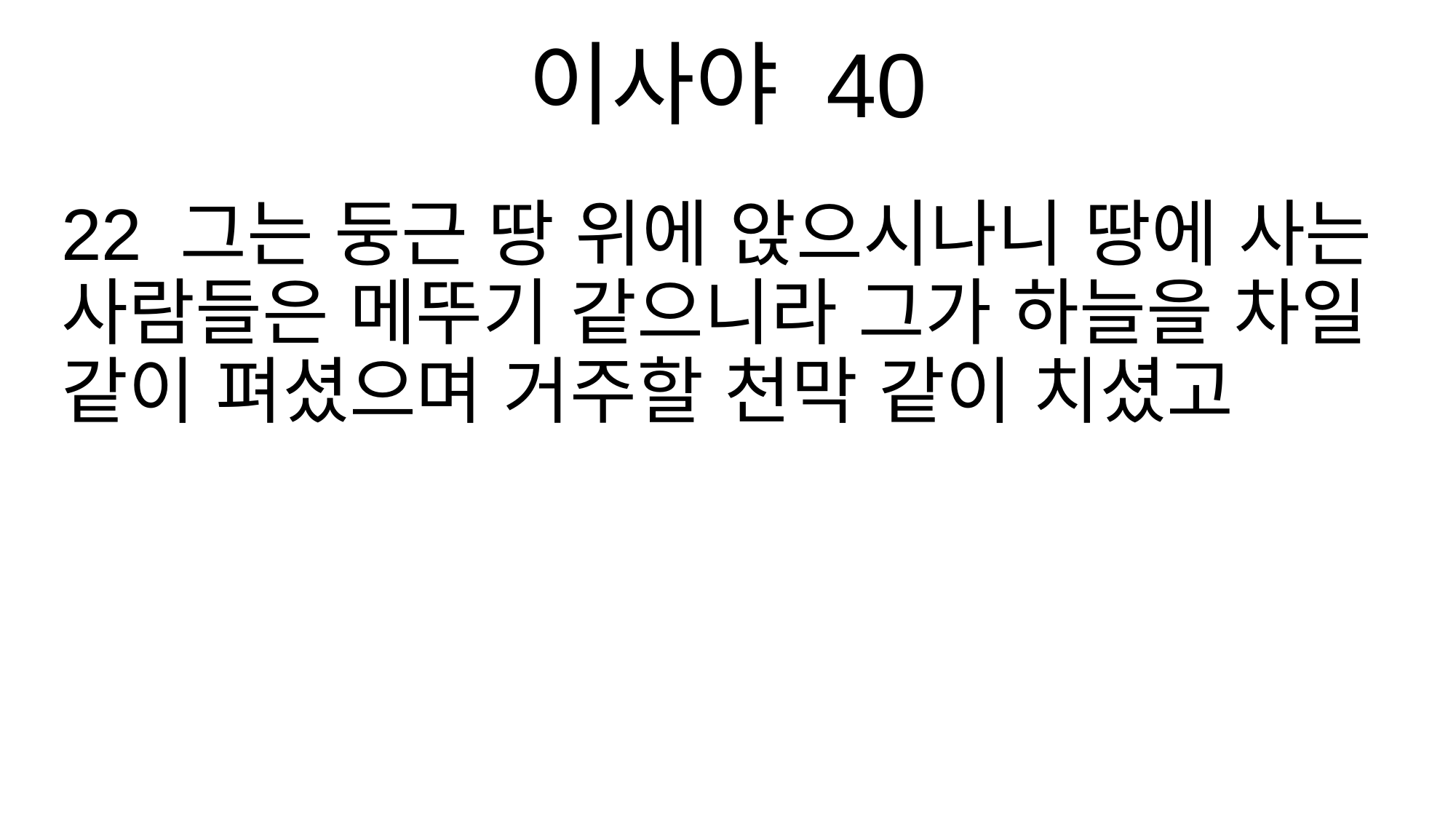

이사야 40
22 그는 둥근 땅 위에 앉으시나니 땅에 사는 사람들은 메뚜기 같으니라 그가 하늘을 차일 같이 펴셨으며 거주할 천막 같이 치셨고